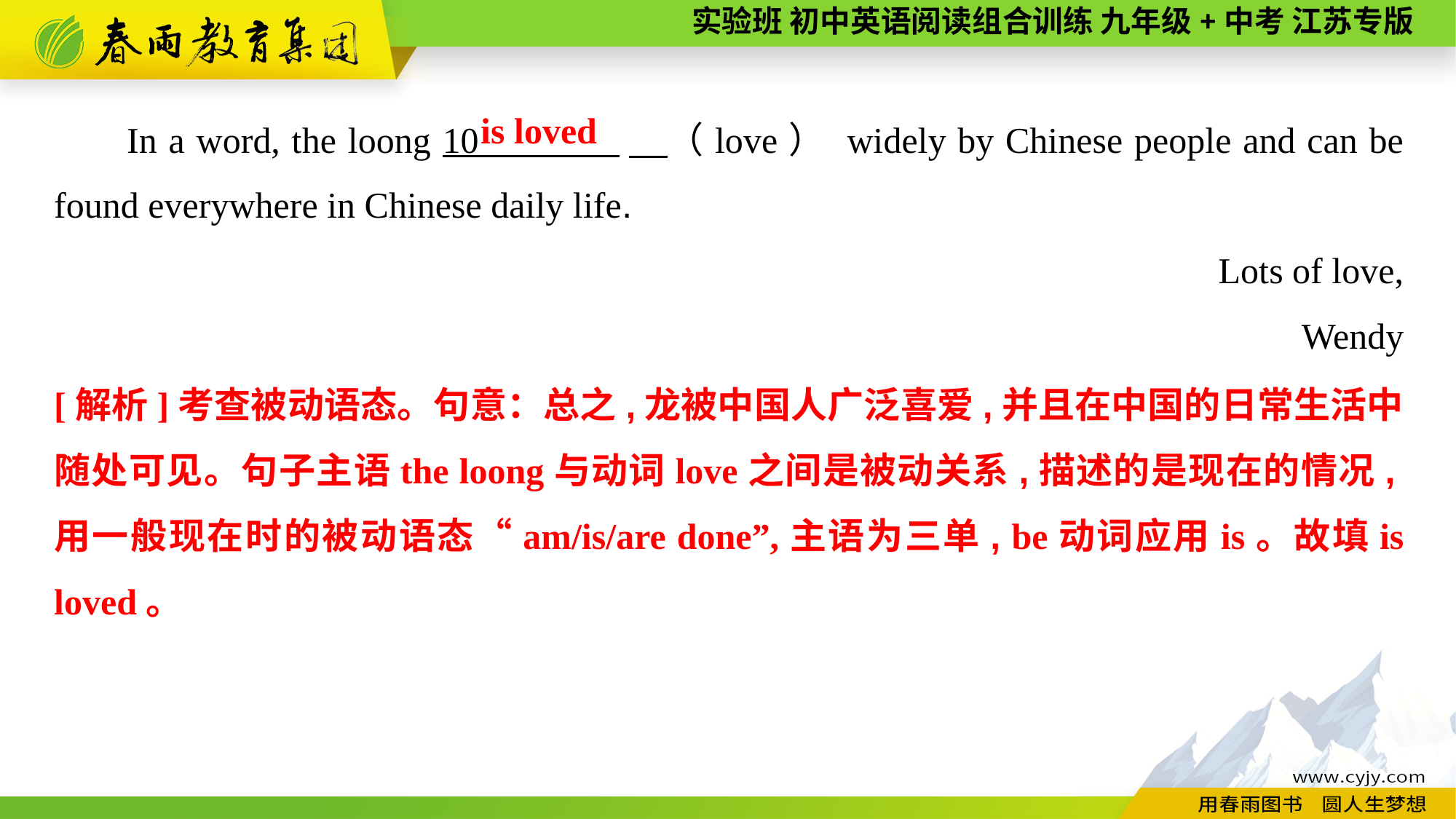

In a word, the loong 10            　（love） widely by Chinese people and can be found everywhere in Chinese daily life.
Lots of love,
Wendy
is loved
[解析]考查被动语态。句意：总之,龙被中国人广泛喜爱,并且在中国的日常生活中随处可见。句子主语the loong与动词love之间是被动关系,描述的是现在的情况,用一般现在时的被动语态“am/is/are done”,主语为三单, be动词应用is。故填is loved。